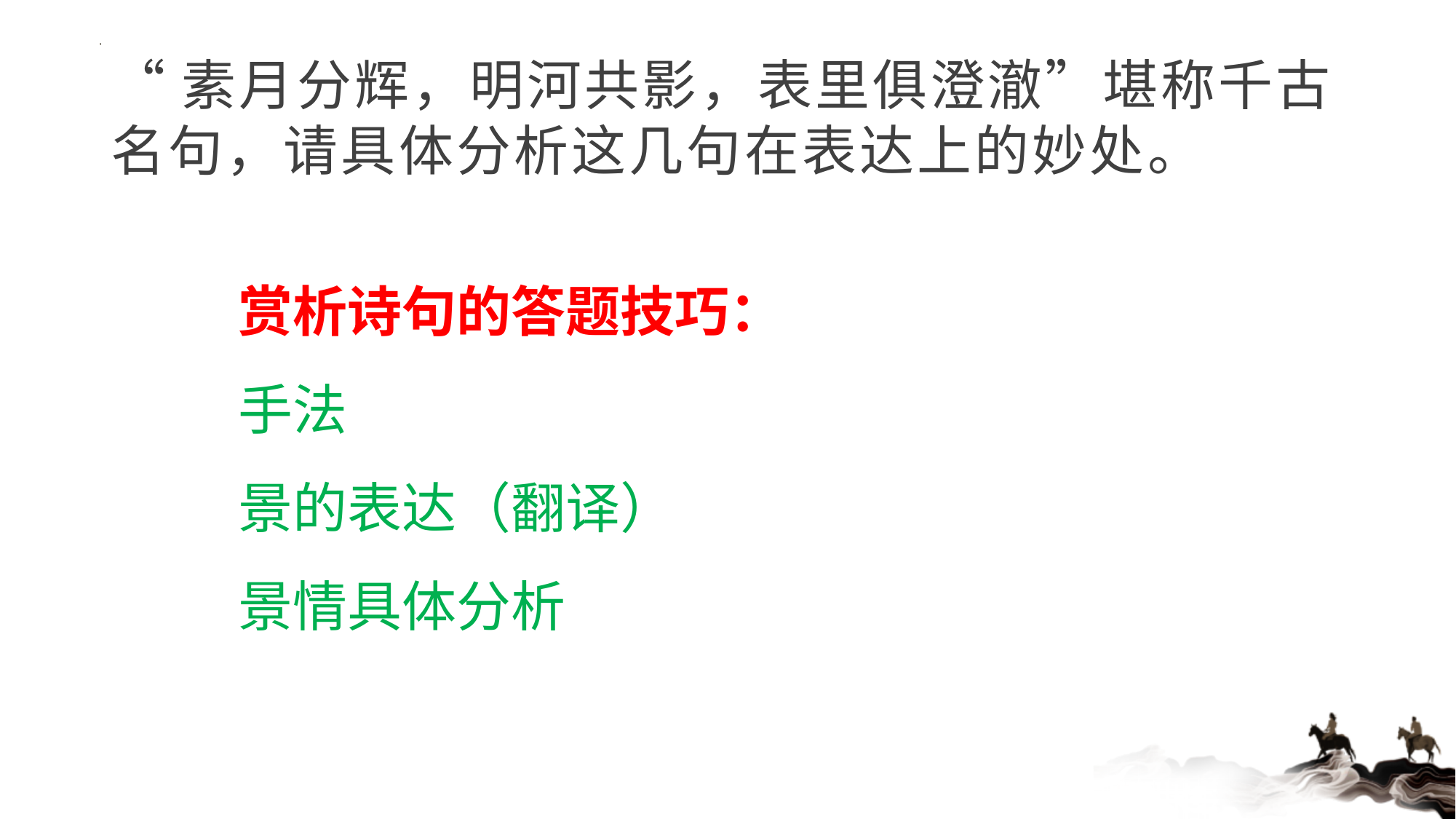

# “素月分辉，明河共影，表里俱澄澈”堪称千古名句，请具体分析这几句在表达上的妙处。
赏析诗句的答题技巧：
手法
景的表达（翻译）
景情具体分析